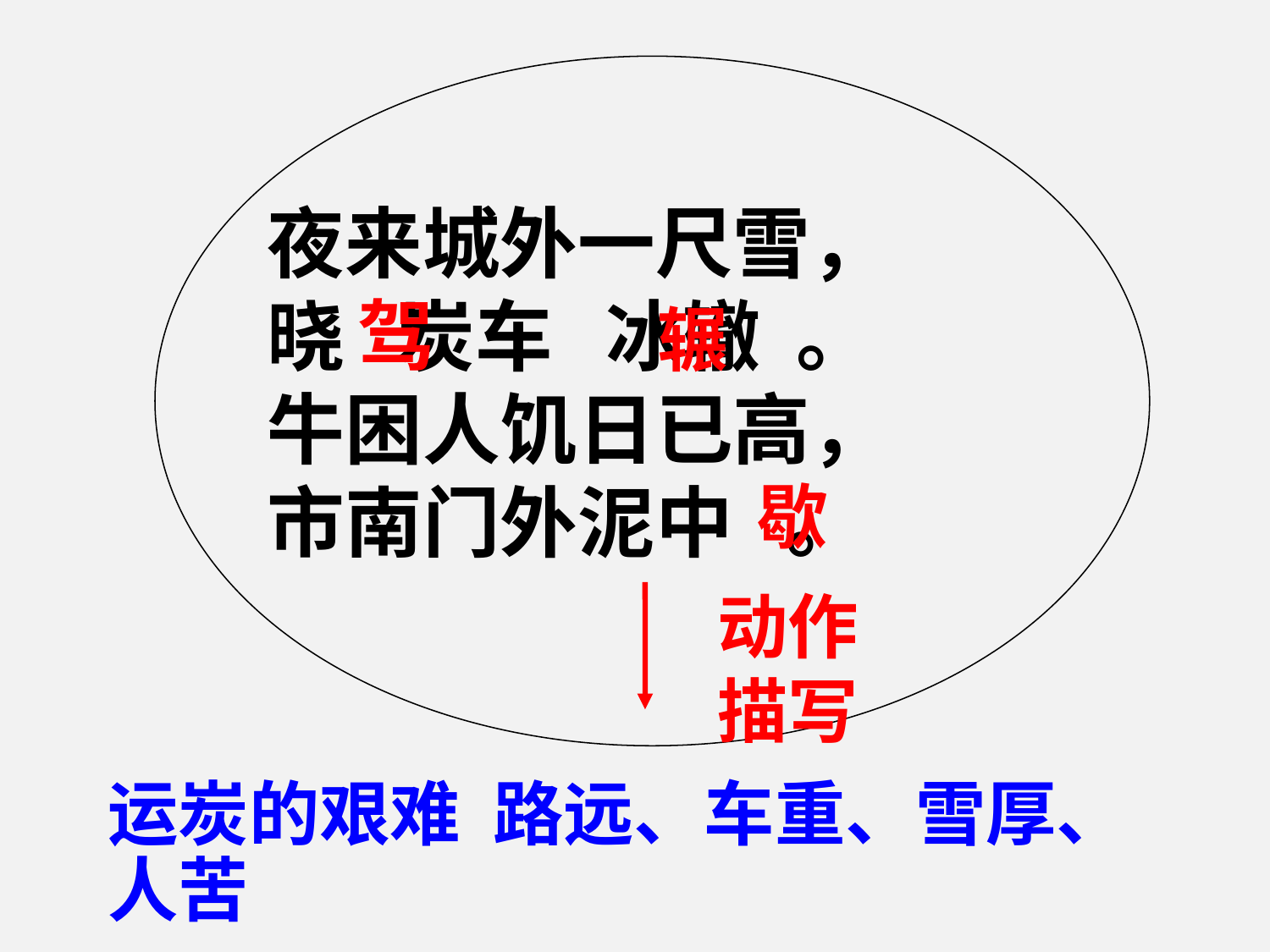

夜来城外一尺雪，
晓   炭车   冰辙  。   
牛困人饥日已高，
市南门外泥中   。
驾
辗
歇
动作描写

运炭的艰难  路远、车重、雪厚、人苦